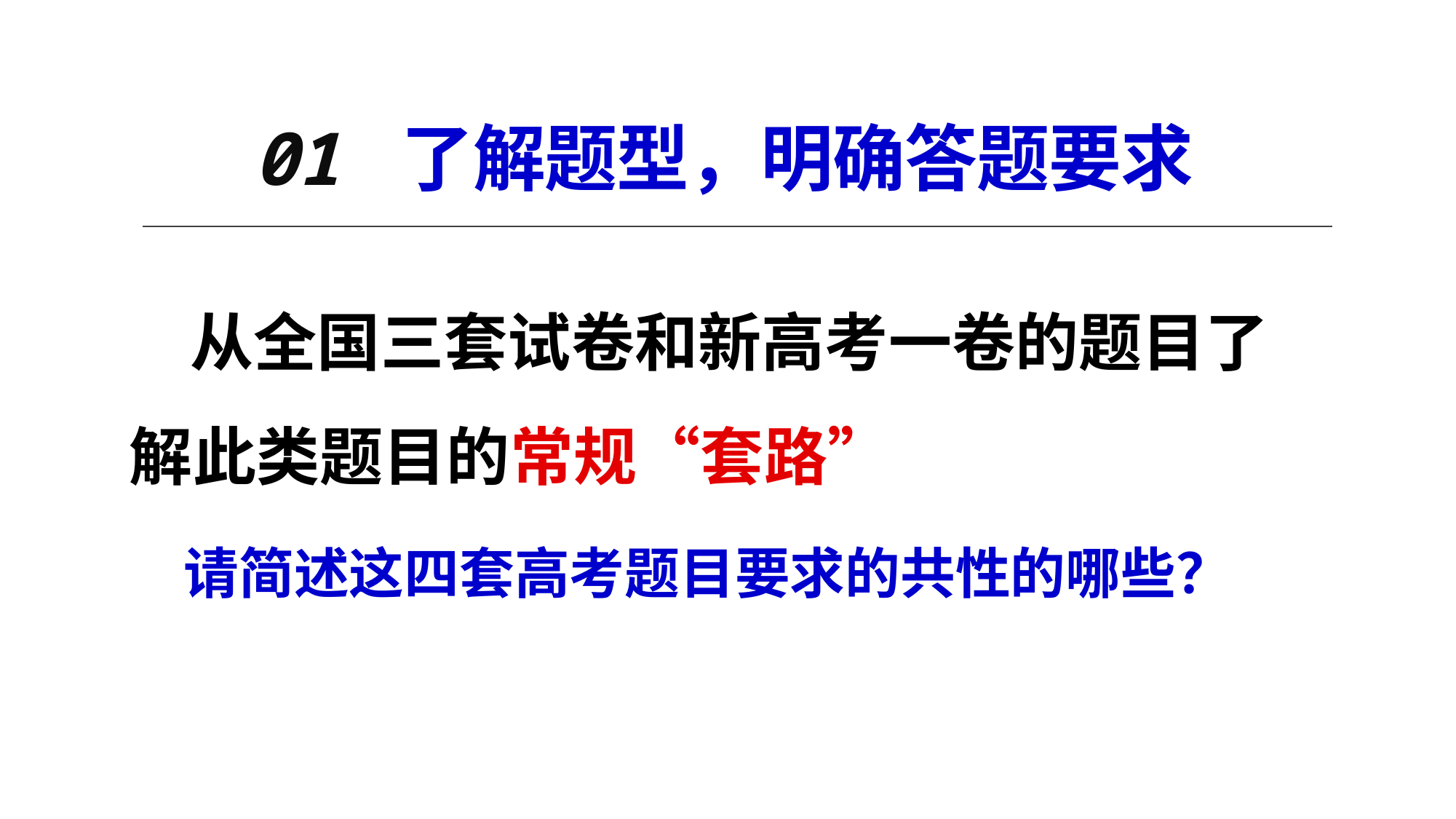

# 01 了解题型，明确答题要求
                      从全国三套试卷和新高考一卷的题目了解此类题目的常规“套路”
         请简述这四套高考题目要求的共性的哪些？